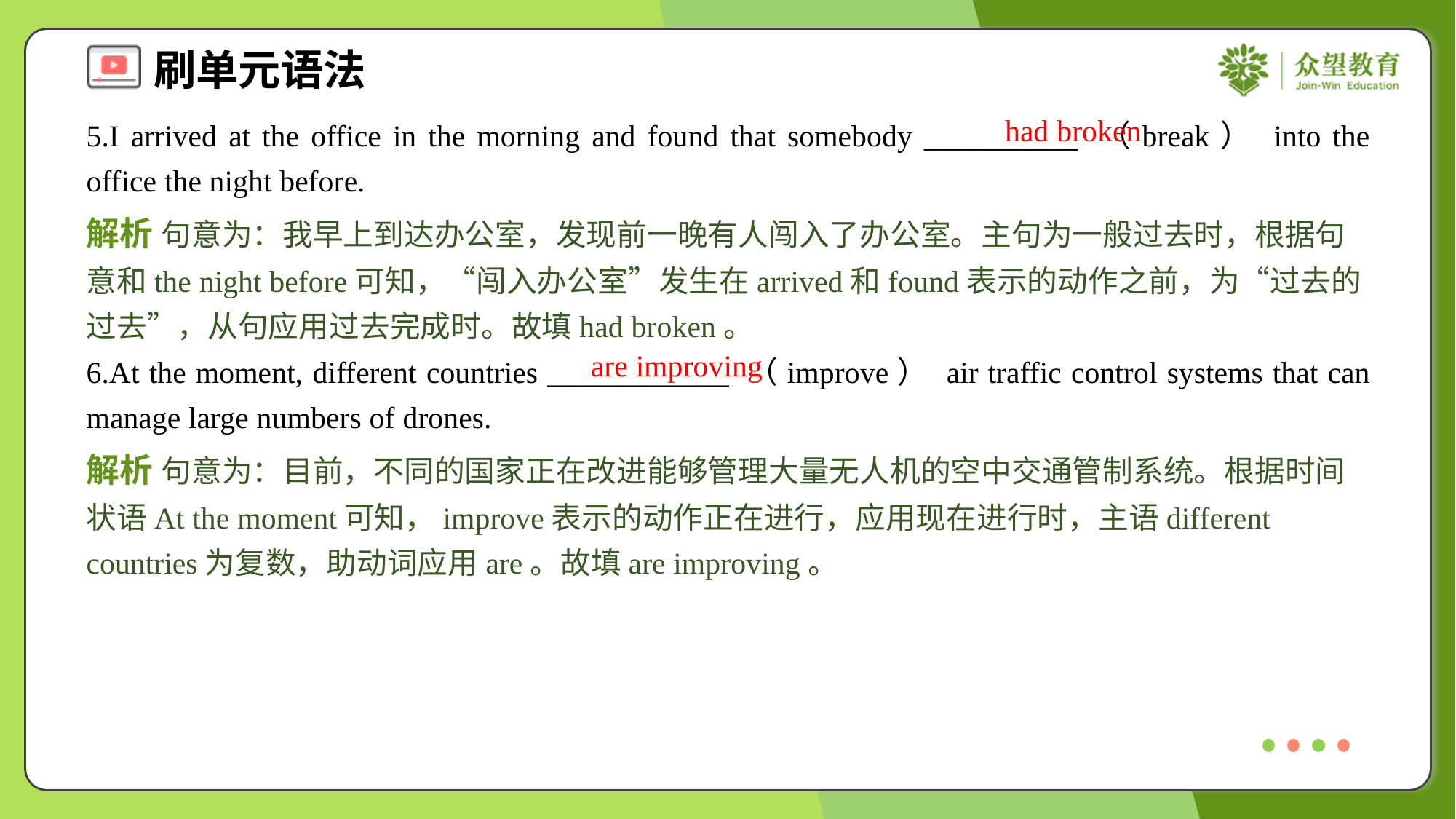

had broken
5.I arrived at the office in the morning and found that somebody ___________ （break） into the office the night before.
解析 句意为：我早上到达办公室，发现前一晚有人闯入了办公室。主句为一般过去时，根据句意和the night before可知，“闯入办公室”发生在arrived和found表示的动作之前，为“过去的过去”，从句应用过去完成时。故填had broken。
are improving
6.At the moment, different countries _____________ （improve） air traffic control systems that can manage large numbers of drones.
解析 句意为：目前，不同的国家正在改进能够管理大量无人机的空中交通管制系统。根据时间状语At the moment可知，improve表示的动作正在进行，应用现在进行时，主语different countries为复数，助动词应用are。故填are improving。